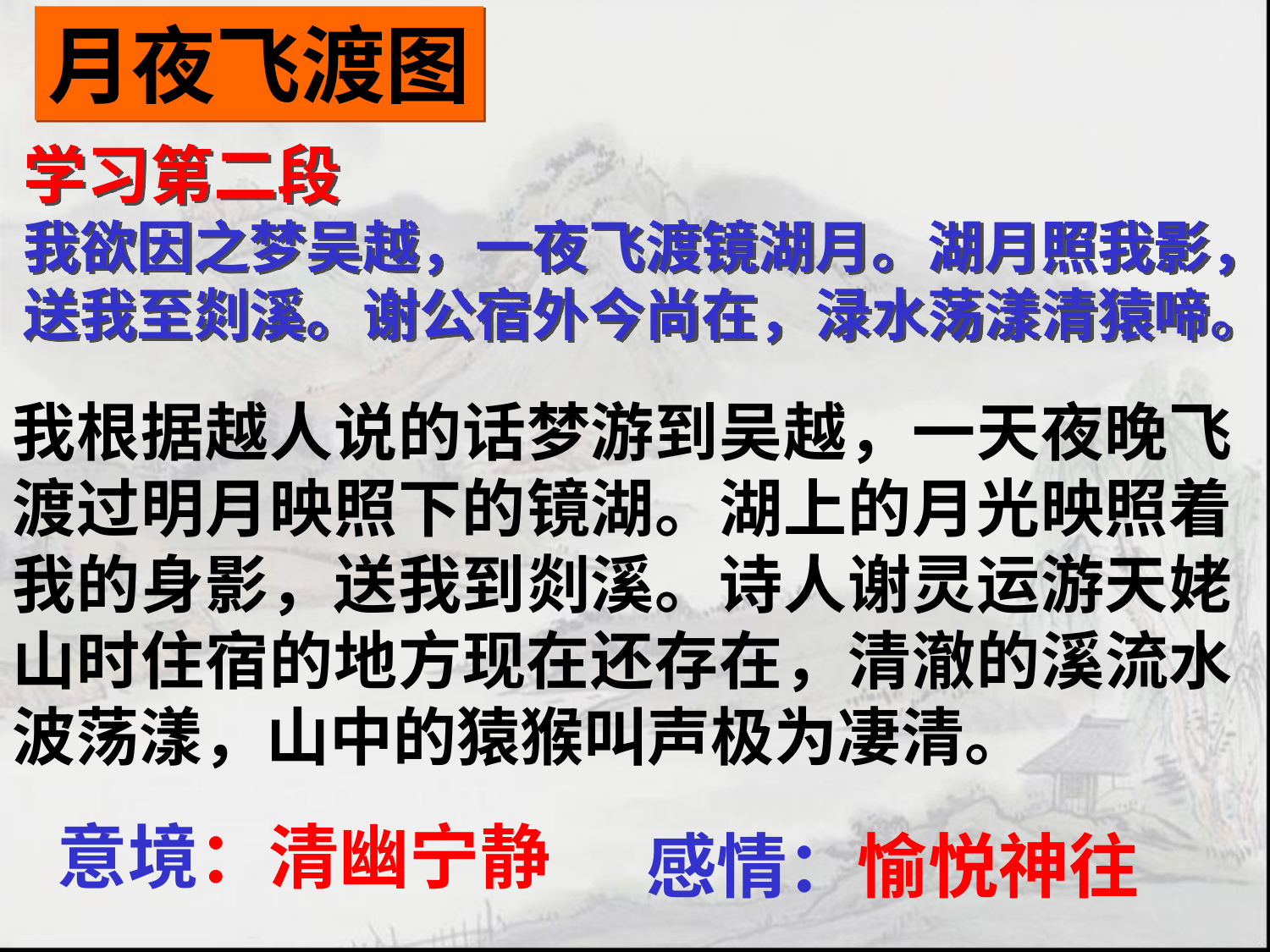

月夜飞渡图
学习第二段
我欲因之梦吴越，一夜飞渡镜湖月。湖月照我影，
送我至剡溪。谢公宿外今尚在，渌水荡漾清猿啼。
我根据越人说的话梦游到吴越，一天夜晚飞渡过明月映照下的镜湖。湖上的月光映照着我的身影，送我到剡溪。诗人谢灵运游天姥山时住宿的地方现在还存在，清澈的溪流水波荡漾，山中的猿猴叫声极为凄清。
意境：清幽宁静
感情：愉悦神往